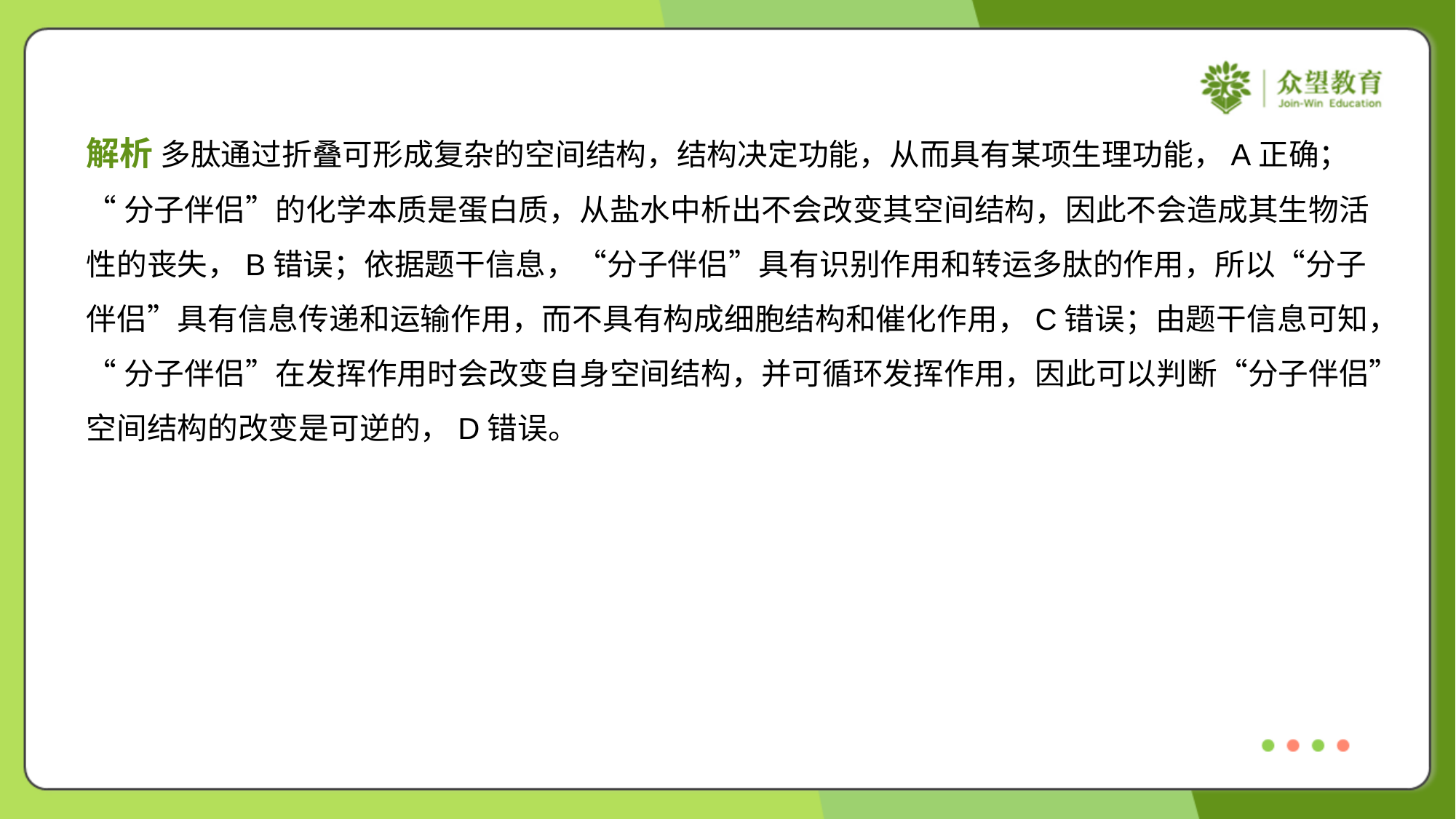

解析 多肽通过折叠可形成复杂的空间结构，结构决定功能，从而具有某项生理功能，A正确；
“分子伴侣”的化学本质是蛋白质，从盐水中析出不会改变其空间结构，因此不会造成其生物活
性的丧失，B错误；依据题干信息，“分子伴侣”具有识别作用和转运多肽的作用，所以“分子
伴侣”具有信息传递和运输作用，而不具有构成细胞结构和催化作用，C错误；由题干信息可知，
“分子伴侣”在发挥作用时会改变自身空间结构，并可循环发挥作用，因此可以判断“分子伴侣”
空间结构的改变是可逆的，D错误。